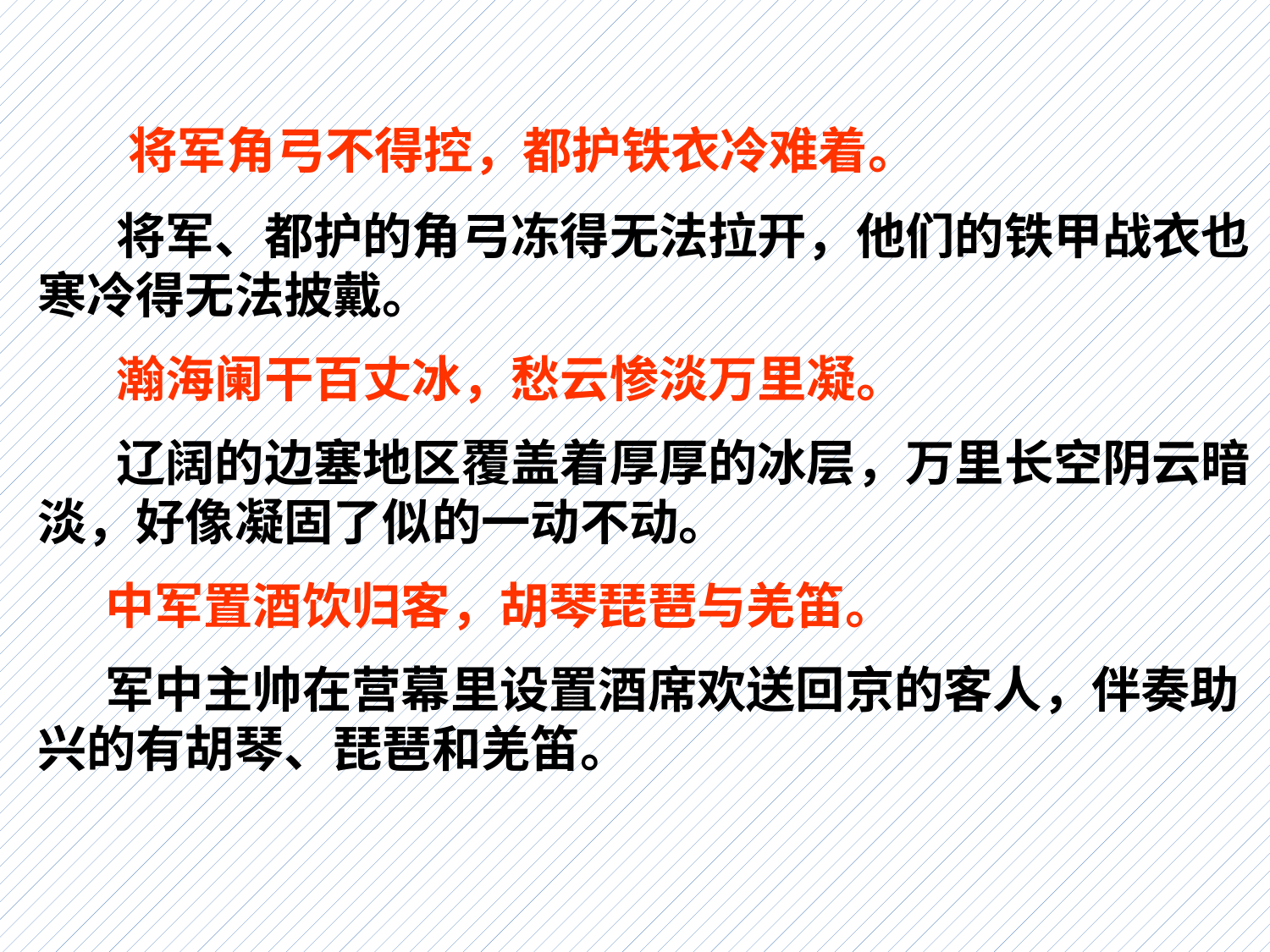

将军角弓不得控，都护铁衣冷难着。
      将军、都护的角弓冻得无法拉开，他们的铁甲战衣也寒冷得无法披戴。
      瀚海阑干百丈冰，愁云惨淡万里凝。
      辽阔的边塞地区覆盖着厚厚的冰层，万里长空阴云暗淡，好像凝固了似的一动不动。
     中军置酒饮归客，胡琴琵琶与羌笛。
     军中主帅在营幕里设置酒席欢送回京的客人，伴奏助兴的有胡琴、琵琶和羌笛。